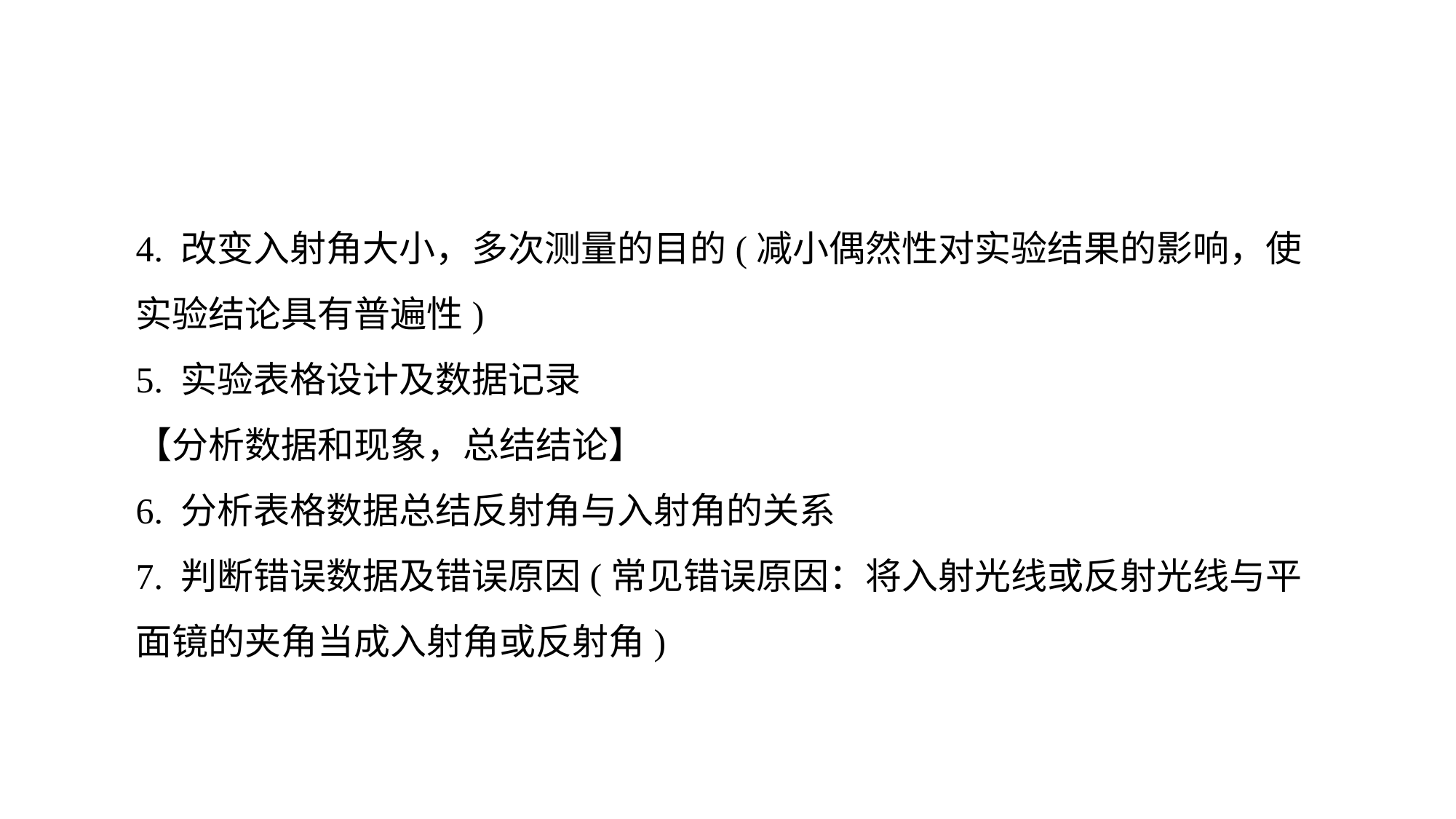

4. 改变入射角大小，多次测量的目的(减小偶然性对实验结果的影响，使实验结论具有普遍性)
5. 实验表格设计及数据记录
【分析数据和现象，总结结论】
6. 分析表格数据总结反射角与入射角的关系
7. 判断错误数据及错误原因(常见错误原因：将入射光线或反射光线与平面镜的夹角当成入射角或反射角)